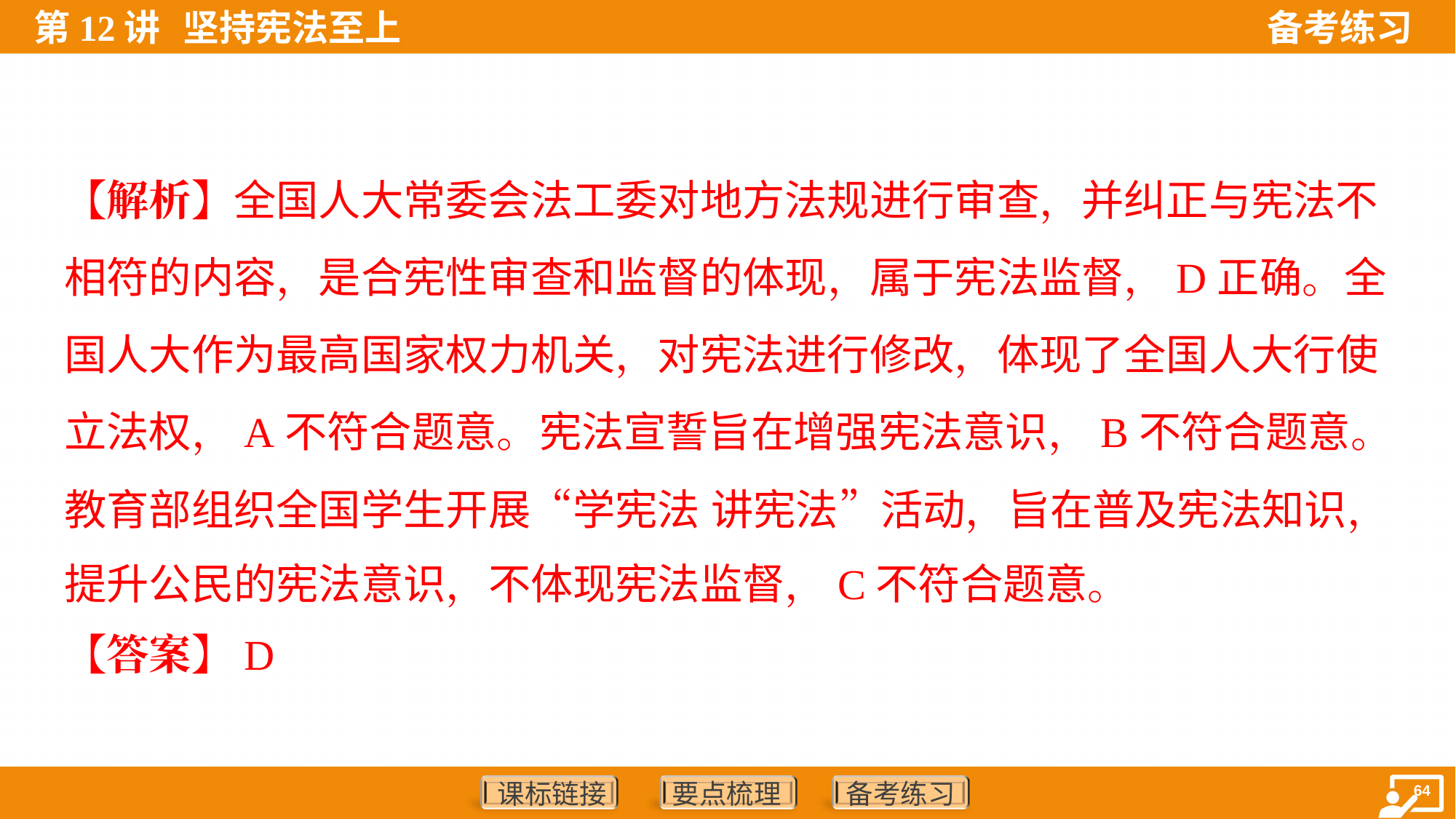

【解析】全国人大常委会法工委对地方法规进行审查，并纠正与宪法不
相符的内容，是合宪性审查和监督的体现，属于宪法监督，D正确。全
国人大作为最高国家权力机关，对宪法进行修改，体现了全国人大行使
立法权，A不符合题意。宪法宣誓旨在增强宪法意识，B不符合题意。
教育部组织全国学生开展“学宪法 讲宪法”活动，旨在普及宪法知识，
提升公民的宪法意识，不体现宪法监督，C不符合题意。
【答案】D